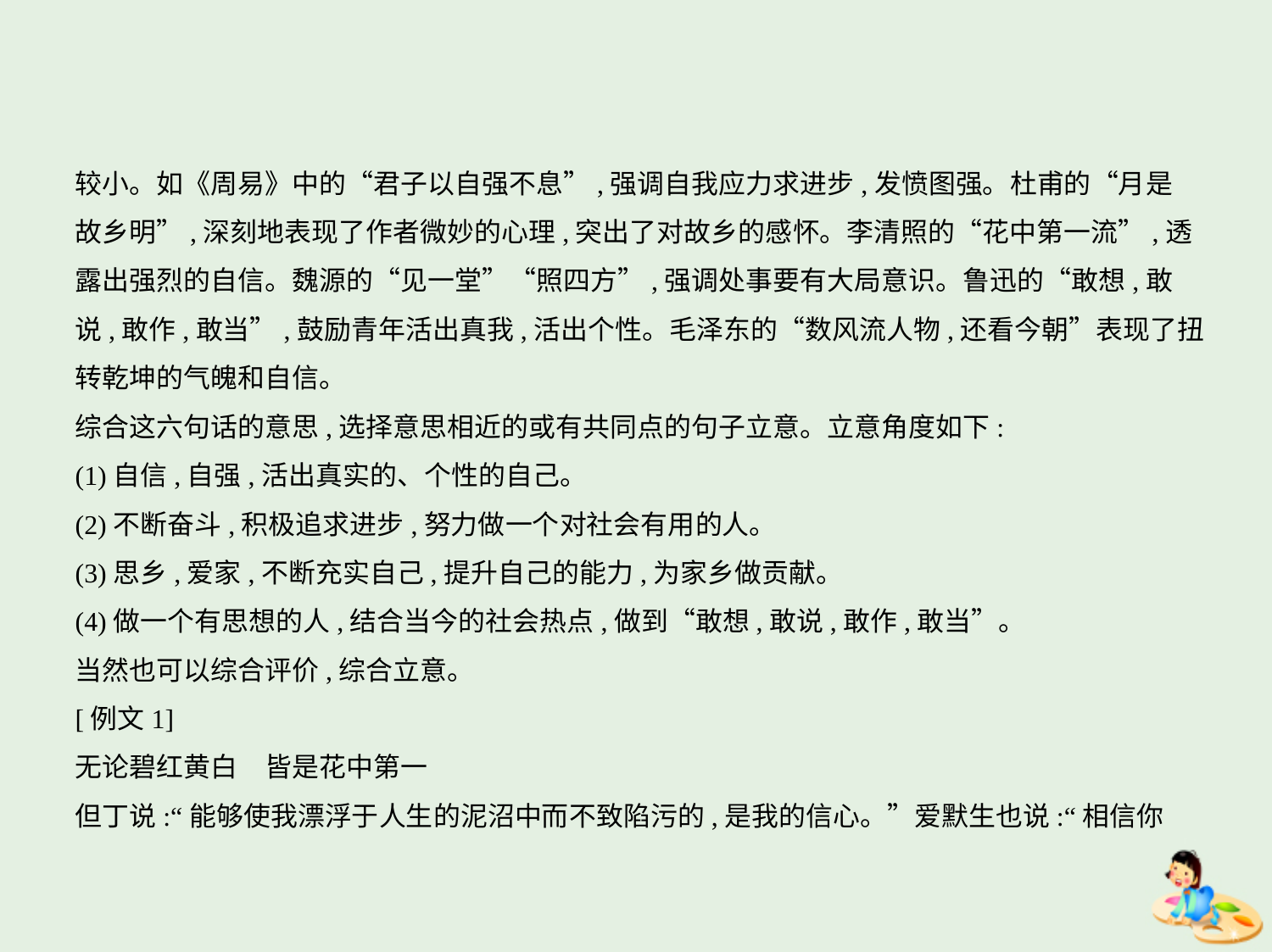

较小。如《周易》中的“君子以自强不息”,强调自我应力求进步,发愤图强。杜甫的“月是
故乡明”,深刻地表现了作者微妙的心理,突出了对故乡的感怀。李清照的“花中第一流”,透
露出强烈的自信。魏源的“见一堂”“照四方”,强调处事要有大局意识。鲁迅的“敢想,敢
说,敢作,敢当”,鼓励青年活出真我,活出个性。毛泽东的“数风流人物,还看今朝”表现了扭
转乾坤的气魄和自信。
综合这六句话的意思,选择意思相近的或有共同点的句子立意。立意角度如下:
(1)自信,自强,活出真实的、个性的自己。
(2)不断奋斗,积极追求进步,努力做一个对社会有用的人。
(3)思乡,爱家,不断充实自己,提升自己的能力,为家乡做贡献。
(4)做一个有思想的人,结合当今的社会热点,做到“敢想,敢说,敢作,敢当”。
当然也可以综合评价,综合立意。
[例文1]
无论碧红黄白　皆是花中第一
但丁说:“能够使我漂浮于人生的泥沼中而不致陷污的,是我的信心。”爱默生也说:“相信你